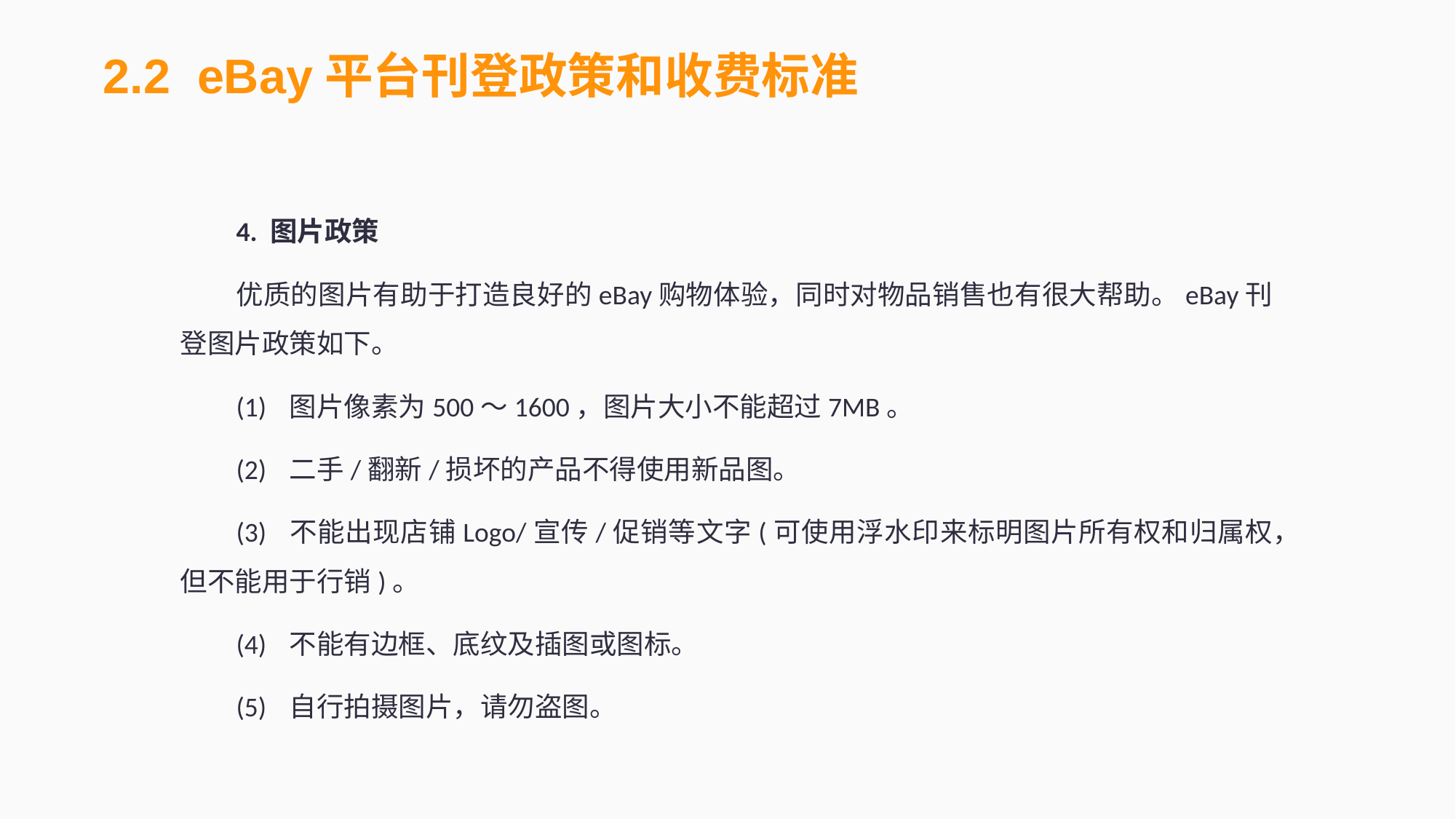

2.2  eBay平台刊登政策和收费标准
4. 图片政策
优质的图片有助于打造良好的eBay购物体验，同时对物品销售也有很大帮助。eBay刊登图片政策如下。
(1)	图片像素为500～1600，图片大小不能超过7MB。
(2)	二手/翻新/损坏的产品不得使用新品图。
(3)	不能出现店铺Logo/宣传/促销等文字(可使用浮水印来标明图片所有权和归属权，但不能用于行销)。
(4)	不能有边框、底纹及插图或图标。
(5)	自行拍摄图片，请勿盗图。